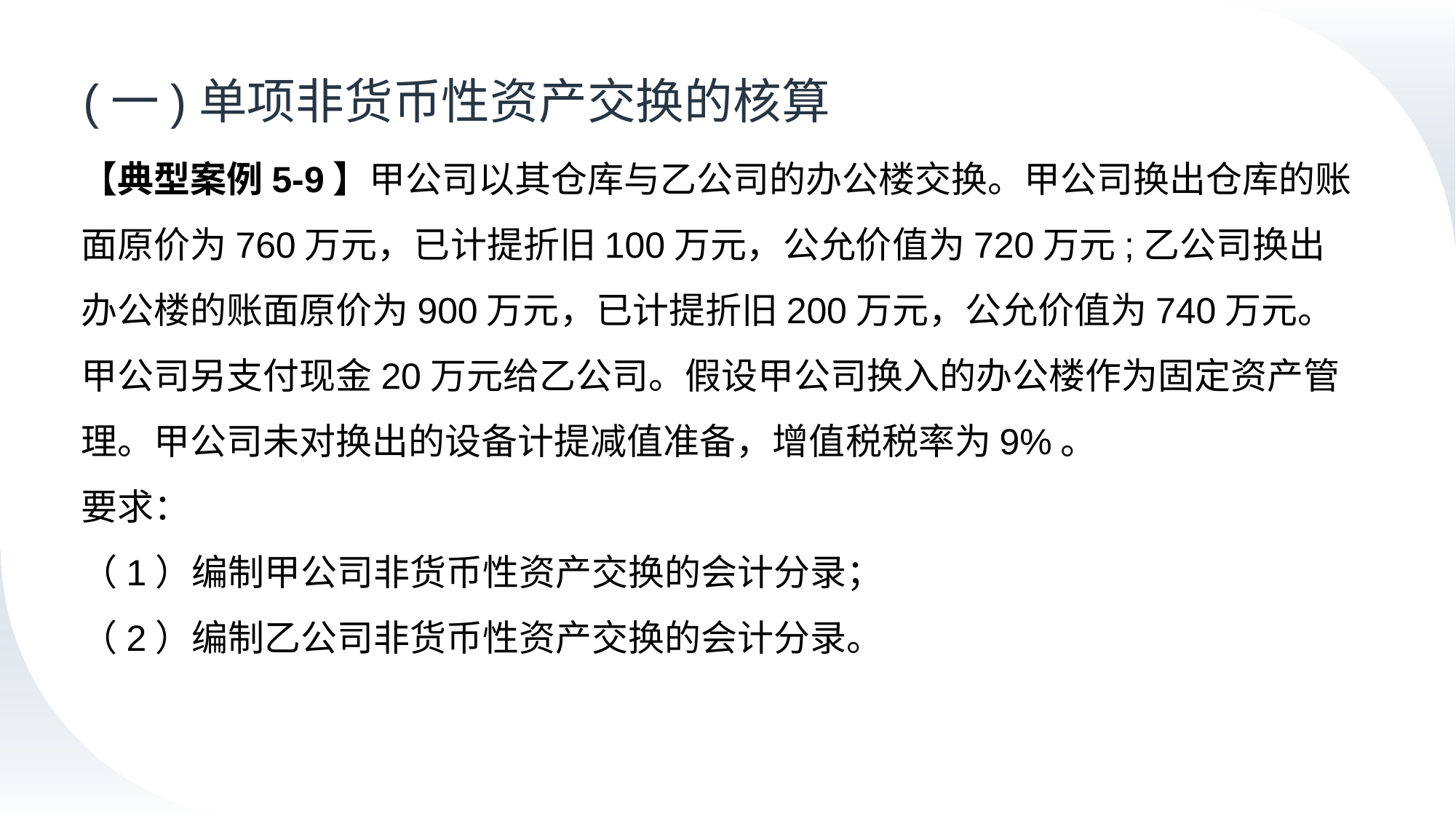

# (一)单项非货币性资产交换的核算
【典型案例5-9】甲公司以其仓库与乙公司的办公楼交换。甲公司换出仓库的账面原价为760万元，已计提折旧100万元，公允价值为720万元;乙公司换出办公楼的账面原价为900万元，已计提折旧200万元，公允价值为740万元。甲公司另支付现金20万元给乙公司。假设甲公司换入的办公楼作为固定资产管理。甲公司未对换出的设备计提减值准备，增值税税率为9%。
要求：
（1）编制甲公司非货币性资产交换的会计分录；
（2）编制乙公司非货币性资产交换的会计分录。